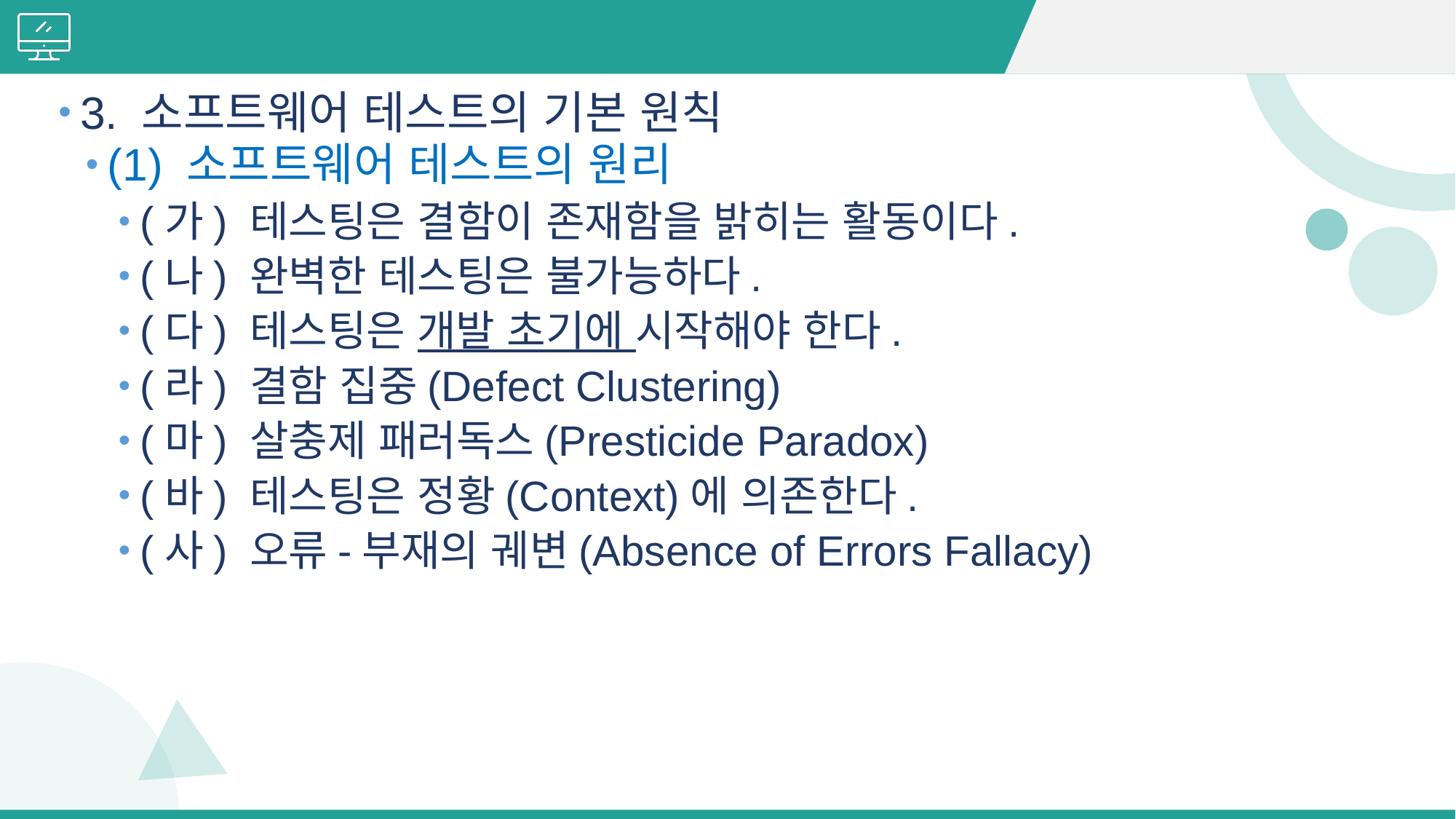

#
3. 소프트웨어 테스트의 기본 원칙
(1) 소프트웨어 테스트의 원리
(가) 테스팅은 결함이 존재함을 밝히는 활동이다.
(나) 완벽한 테스팅은 불가능하다.
(다) 테스팅은 개발 초기에 시작해야 한다.
(라) 결함 집중(Defect Clustering)
(마) 살충제 패러독스(Presticide Paradox)
(바) 테스팅은 정황(Context)에 의존한다.
(사) 오류-부재의 궤변(Absence of Errors Fallacy)